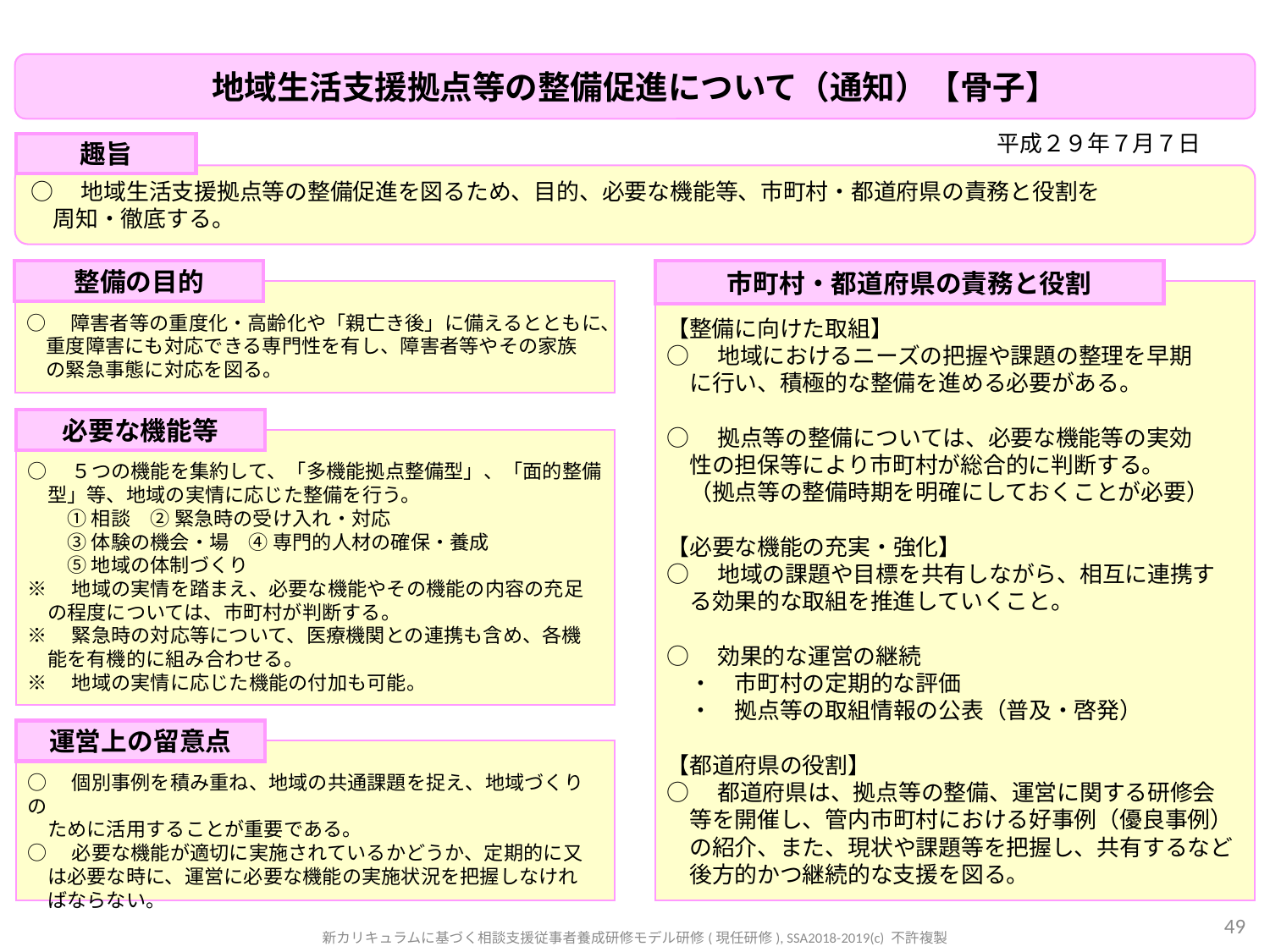

地域生活支援拠点等の整備促進について（通知）【骨子】
平成２９年７月７日
趣旨
○　地域生活支援拠点等の整備促進を図るため、目的、必要な機能等、市町村・都道府県の責務と役割を
　周知・徹底する。
市町村・都道府県の責務と役割
整備の目的

【整備に向けた取組】
○　地域におけるニーズの把握や課題の整理を早期
　に行い、積極的な整備を進める必要がある。

○　拠点等の整備については、必要な機能等の実効
　性の担保等により市町村が総合的に判断する。
　（拠点等の整備時期を明確にしておくことが必要）

【必要な機能の充実・強化】
○　地域の課題や目標を共有しながら、相互に連携す
　る効果的な取組を推進していくこと。

○　効果的な運営の継続
　・　市町村の定期的な評価
　・　拠点等の取組情報の公表（普及・啓発）

【都道府県の役割】
○　都道府県は、拠点等の整備、運営に関する研修会
　等を開催し、管内市町村における好事例（優良事例）
　の紹介、また、現状や課題等を把握し、共有するなど
　後方的かつ継続的な支援を図る。

○　障害者等の重度化・高齢化や「親亡き後」に備えるとともに、
　重度障害にも対応できる専門性を有し、障害者等やその家族
　の緊急事態に対応を図る。
必要な機能等

○　５つの機能を集約して、「多機能拠点整備型」、「面的整備
　型」等、地域の実情に応じた整備を行う。
　　① 相談　② 緊急時の受け入れ・対応
　　③ 体験の機会・場　④ 専門的人材の確保・養成
　　⑤ 地域の体制づくり
※　地域の実情を踏まえ、必要な機能やその機能の内容の充足
　の程度については、市町村が判断する。
※　緊急時の対応等について、医療機関との連携も含め、各機
　能を有機的に組み合わせる。
※　地域の実情に応じた機能の付加も可能。
運営上の留意点

○　個別事例を積み重ね、地域の共通課題を捉え、地域づくりの
　ために活用することが重要である。
○　必要な機能が適切に実施されているかどうか、定期的に又
　は必要な時に、運営に必要な機能の実施状況を把握しなけれ
　ばならない。
49
新カリキュラムに基づく相談支援従事者養成研修モデル研修(現任研修), SSA2018-2019(c) 不許複製